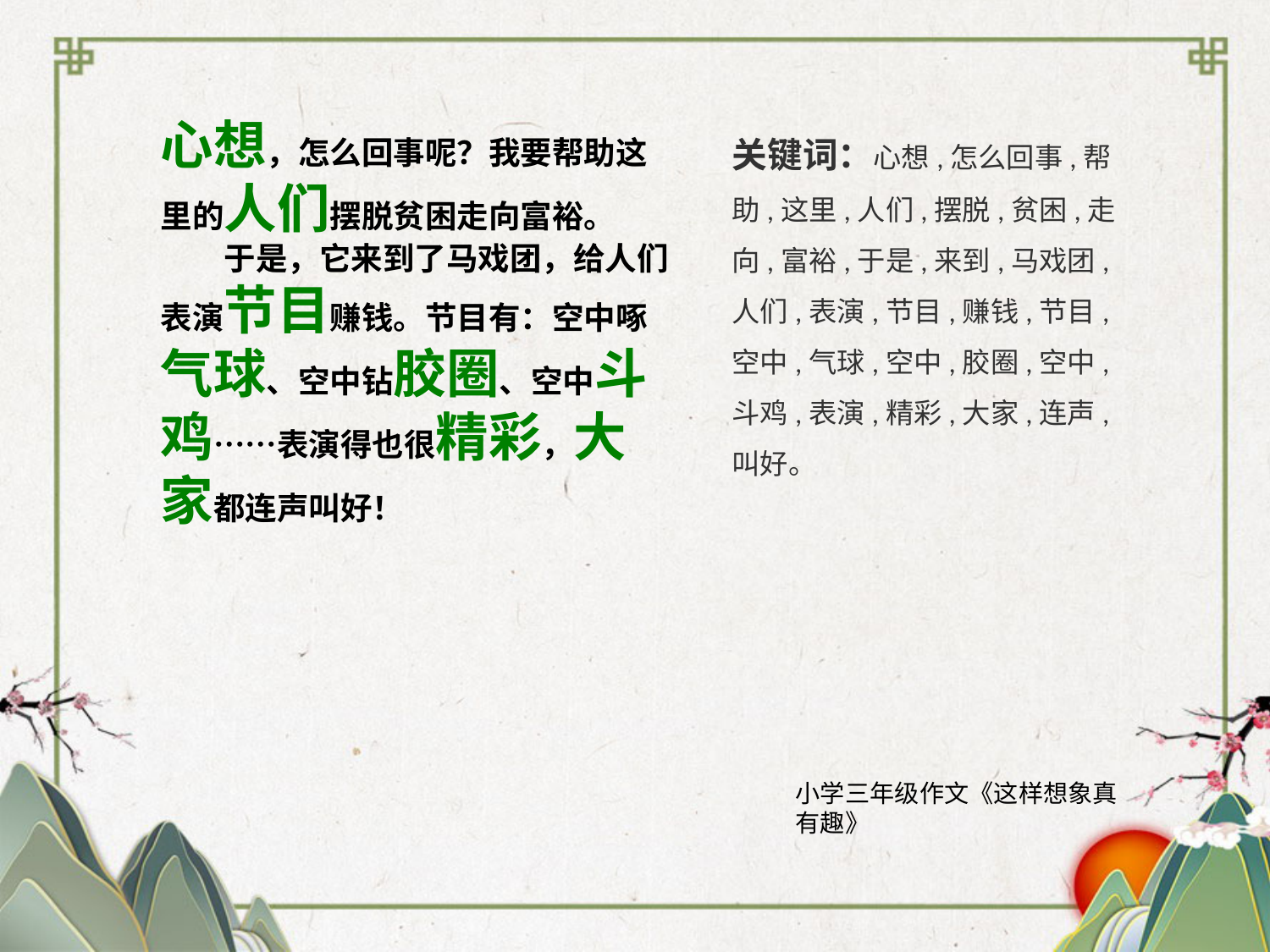

心想，怎么回事呢？我要帮助这里的人们摆脱贫困走向富裕。
　　于是，它来到了马戏团，给人们表演节目赚钱。节目有：空中啄气球、空中钻胶圈、空中斗鸡……表演得也很精彩，大家都连声叫好！
关键词：心想,怎么回事,帮助,这里,人们,摆脱,贫困,走向,富裕,于是,来到,马戏团,人们,表演,节目,赚钱,节目,空中,气球,空中,胶圈,空中,斗鸡,表演,精彩,大家,连声,叫好。
小学三年级作文《这样想象真有趣》